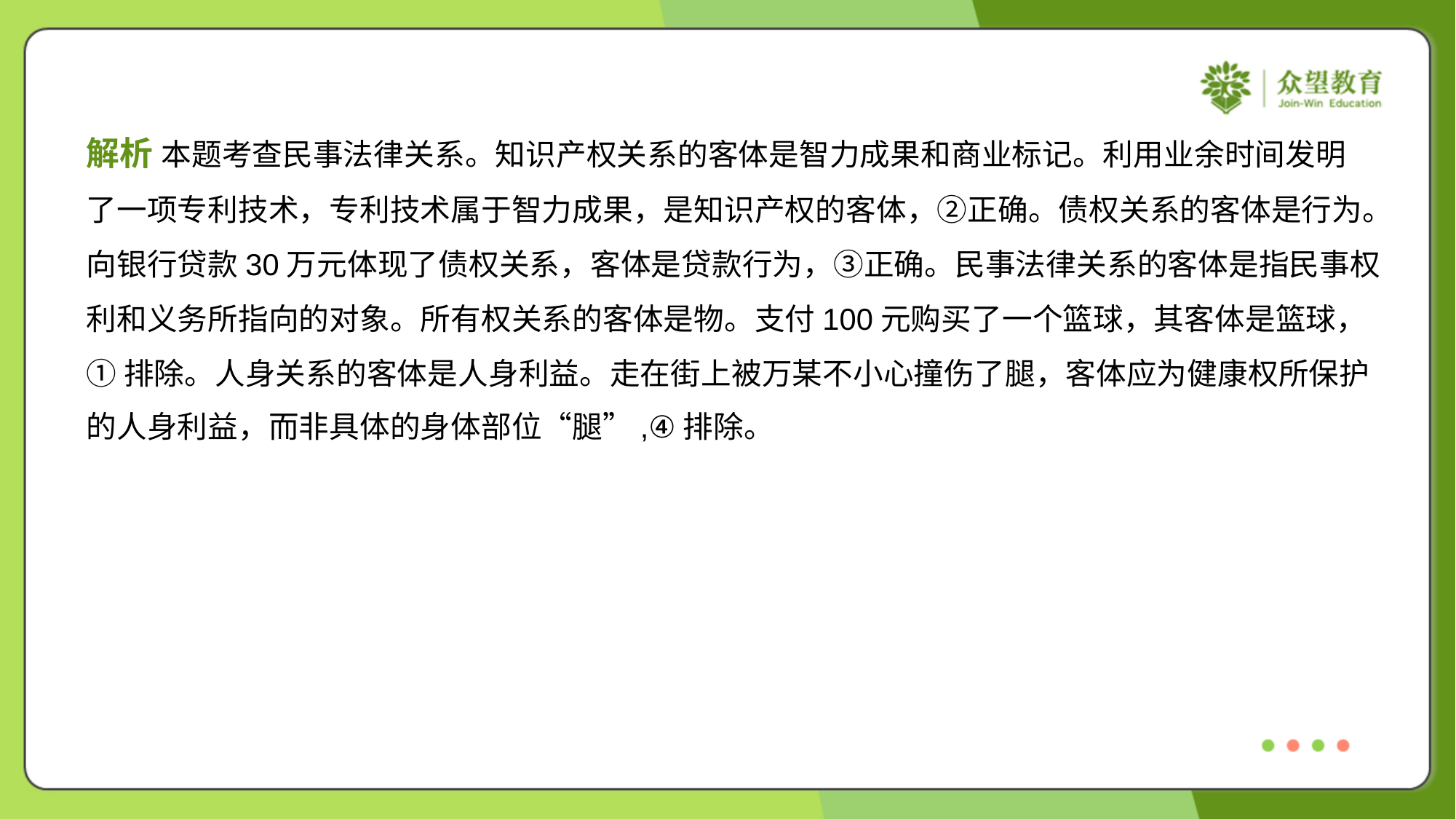

解析 本题考查民事法律关系。知识产权关系的客体是智力成果和商业标记。利用业余时间发明
了一项专利技术，专利技术属于智力成果，是知识产权的客体，②正确。债权关系的客体是行为。
向银行贷款30万元体现了债权关系，客体是贷款行为，③正确。民事法律关系的客体是指民事权
利和义务所指向的对象。所有权关系的客体是物。支付100元购买了一个篮球，其客体是篮球，
①排除。人身关系的客体是人身利益。走在街上被万某不小心撞伤了腿，客体应为健康权所保护
的人身利益，而非具体的身体部位“腿”,④排除。